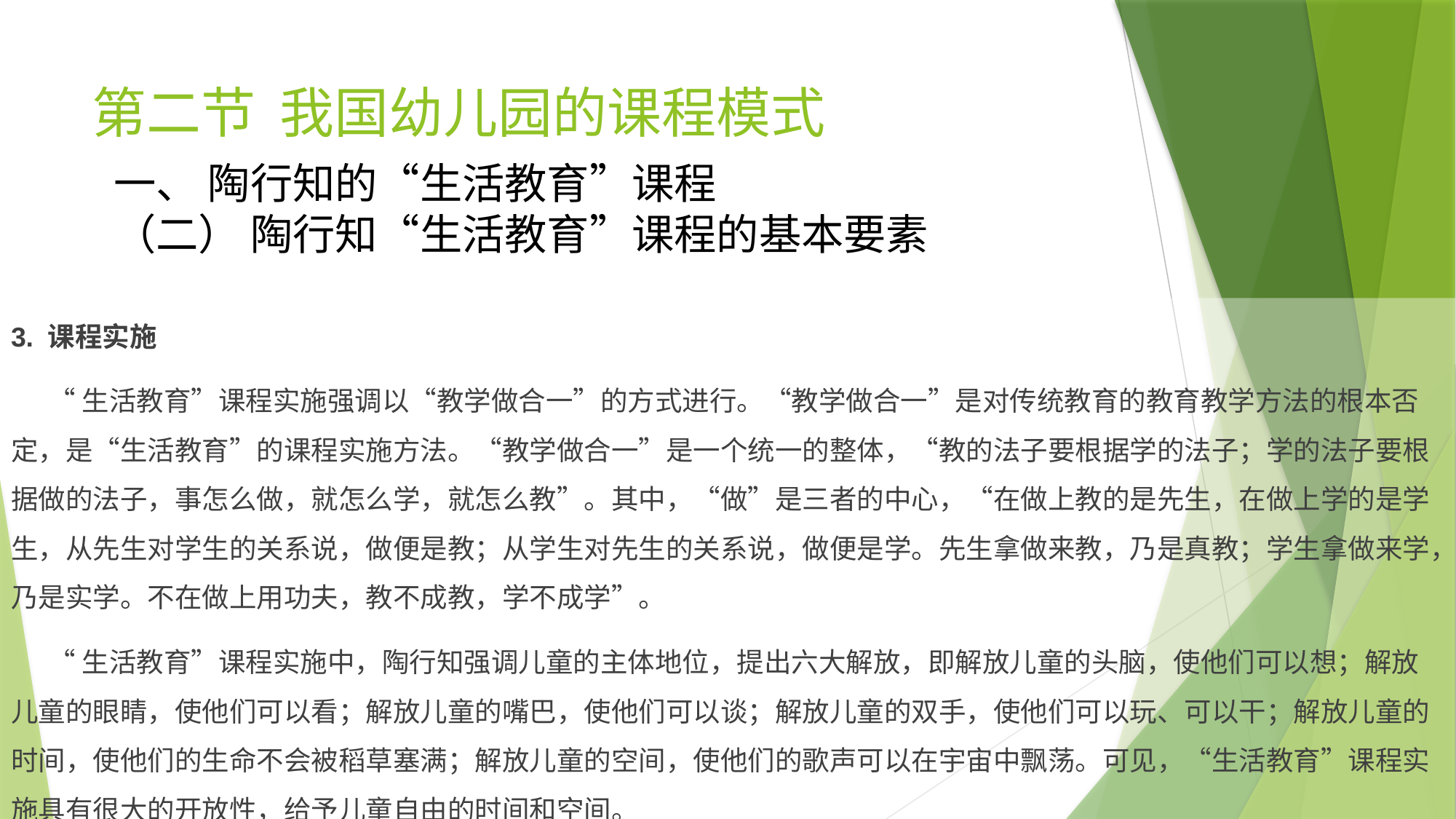

# 第二节  我国幼儿园的课程模式
一、 陶行知的“生活教育”课程
（二） 陶行知“生活教育”课程的基本要素
3. 课程实施
      “生活教育”课程实施强调以“教学做合一”的方式进行。“教学做合一”是对传统教育的教育教学方法的根本否定，是“生活教育”的课程实施方法。“教学做合一”是一个统一的整体，“教的法子要根据学的法子；学的法子要根据做的法子，事怎么做，就怎么学，就怎么教”。其中，“做”是三者的中心，“在做上教的是先生，在做上学的是学生，从先生对学生的关系说，做便是教；从学生对先生的关系说，做便是学。先生拿做来教，乃是真教；学生拿做来学，乃是实学。不在做上用功夫，教不成教，学不成学”。
      “生活教育”课程实施中，陶行知强调儿童的主体地位，提出六大解放，即解放儿童的头脑，使他们可以想；解放儿童的眼睛，使他们可以看；解放儿童的嘴巴，使他们可以谈；解放儿童的双手，使他们可以玩、可以干；解放儿童的时间，使他们的生命不会被稻草塞满；解放儿童的空间，使他们的歌声可以在宇宙中飘荡。可见，“生活教育”课程实施具有很大的开放性，给予儿童自由的时间和空间。